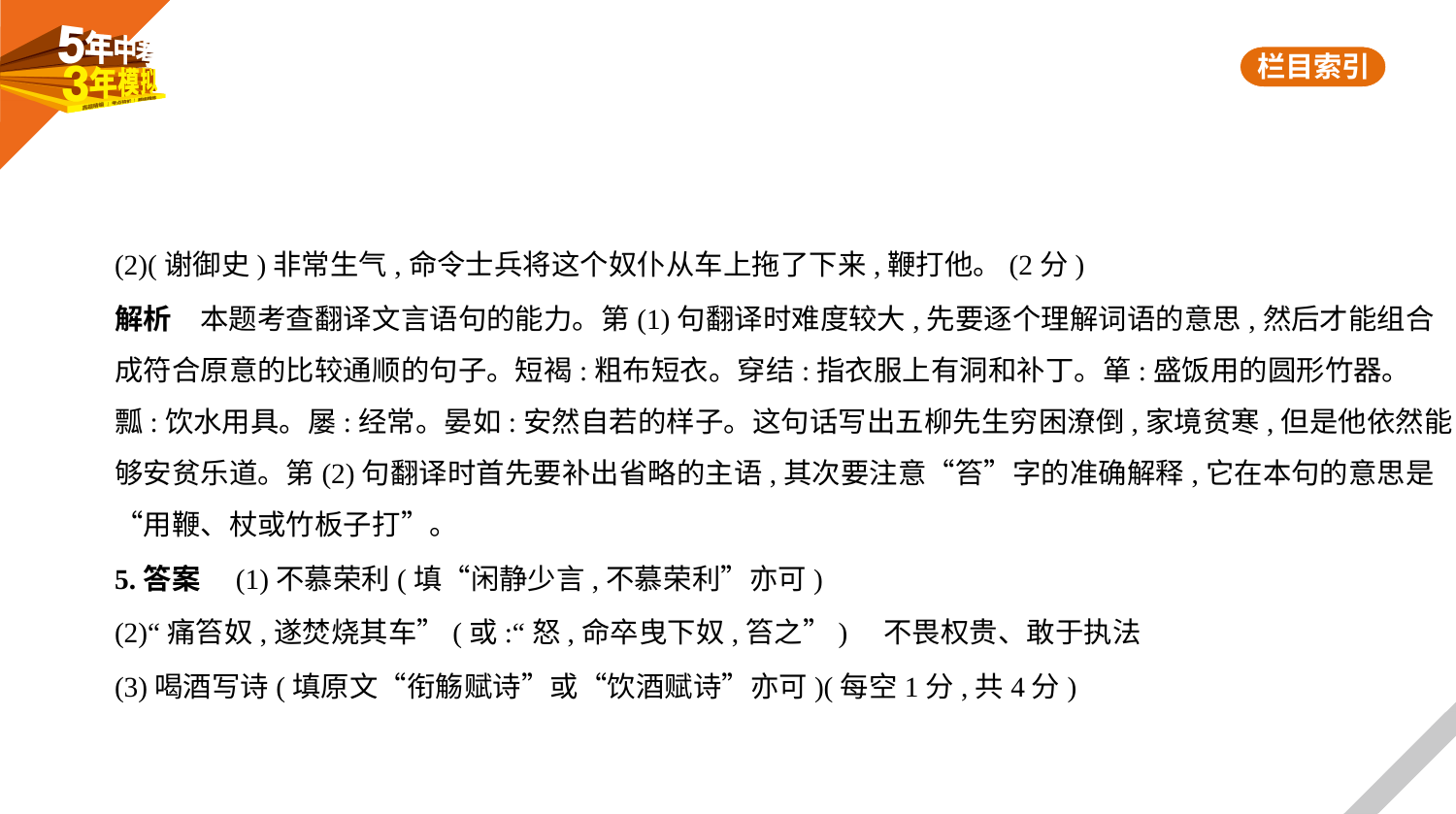

(2)(谢御史)非常生气,命令士兵将这个奴仆从车上拖了下来,鞭打他。(2分)
解析　本题考查翻译文言语句的能力。第(1)句翻译时难度较大,先要逐个理解词语的意思,然后才能组合
成符合原意的比较通顺的句子。短褐:粗布短衣。穿结:指衣服上有洞和补丁。箪:盛饭用的圆形竹器。
瓢:饮水用具。屡:经常。晏如:安然自若的样子。这句话写出五柳先生穷困潦倒,家境贫寒,但是他依然能
够安贫乐道。第(2)句翻译时首先要补出省略的主语,其次要注意“笞”字的准确解释,它在本句的意思是
“用鞭、杖或竹板子打”。
5.答案　(1)不慕荣利(填“闲静少言,不慕荣利”亦可)
(2)“痛笞奴,遂焚烧其车”(或:“怒,命卒曳下奴,笞之”)　不畏权贵、敢于执法
(3)喝酒写诗(填原文“衔觞赋诗”或“饮酒赋诗”亦可)(每空1分,共4分)